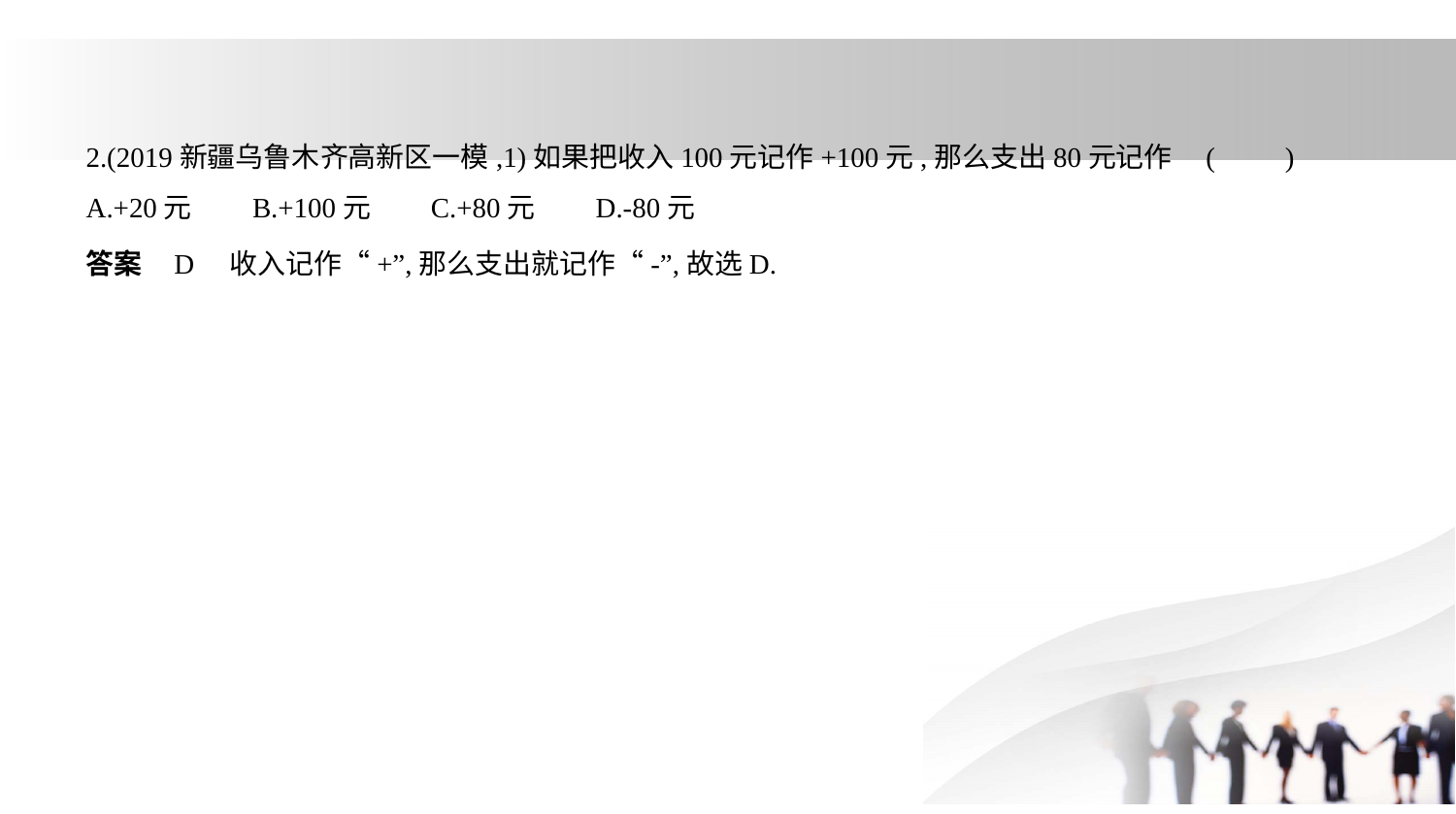

2.(2019新疆乌鲁木齐高新区一模,1)如果把收入100元记作+100元,那么支出80元记作 (　　)
A.+20元　    B.+100元　    C.+80元　    D.-80元
答案    D　收入记作“+”,那么支出就记作“-”,故选D.